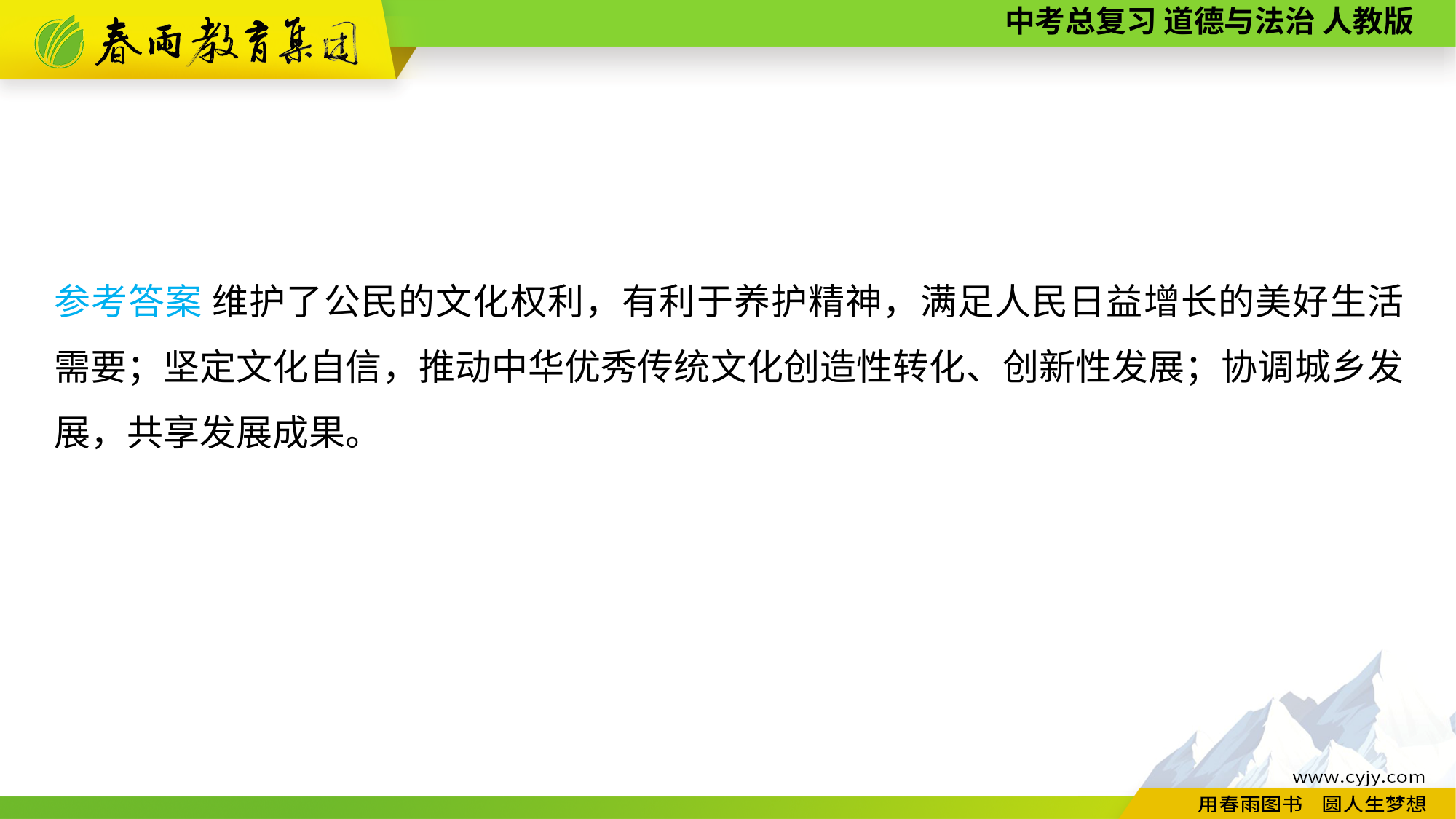

参考答案 维护了公民的文化权利，有利于养护精神，满足人民日益增长的美好生活需要；坚定文化自信，推动中华优秀传统文化创造性转化、创新性发展；协调城乡发展，共享发展成果。